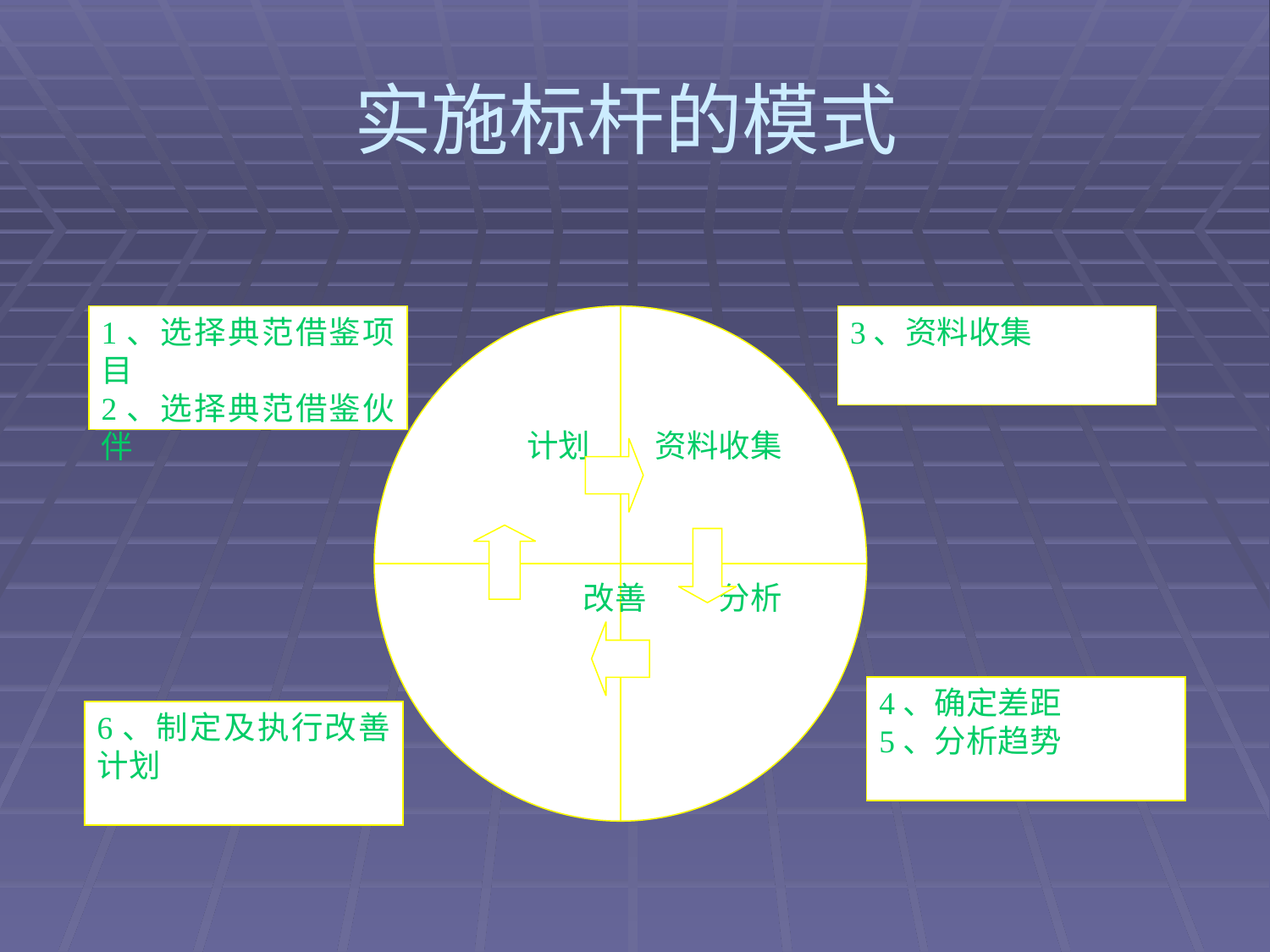

# 实施标杆的模式
1、选择典范借鉴项目
2、选择典范借鉴伙伴

计划         资料收集

改善          分析
3、资料收集

4、确定差距
5、分析趋势
6、制定及执行改善计划